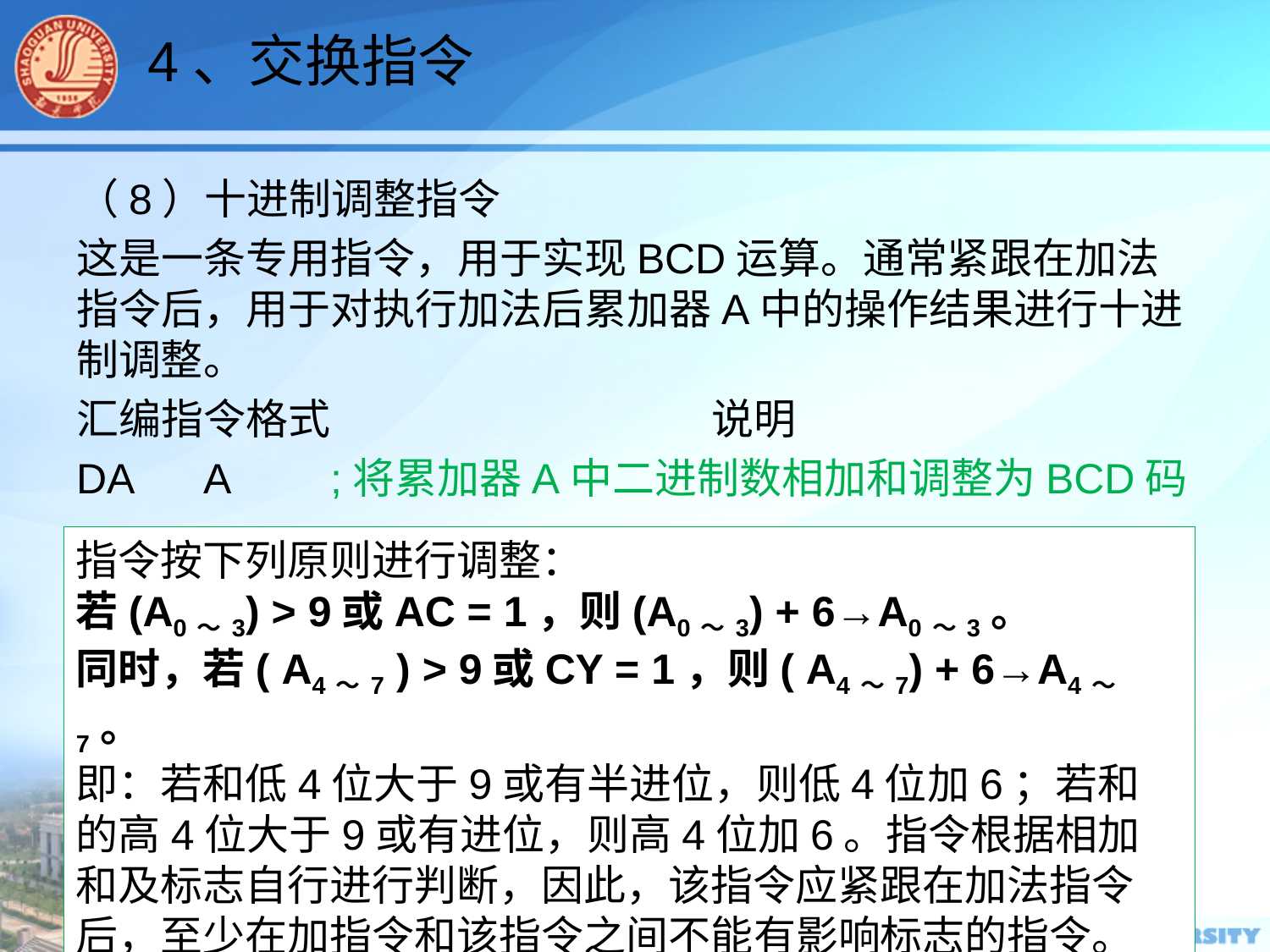

4、交换指令
（8）十进制调整指令
这是一条专用指令，用于实现BCD运算。通常紧跟在加法指令后，用于对执行加法后累加器A中的操作结果进行十进制调整。
汇编指令格式			说明
DA	A	;将累加器A中二进制数相加和调整为BCD码

指令按下列原则进行调整：
若(A0～3) > 9或AC = 1，则(A0～3) + 6→A0～3。
同时，若( A4～7 ) > 9或CY = 1，则( A4～7) + 6→A4～7。
即：若和低4位大于9或有半进位，则低4位加6；若和的高4位大于9或有进位，则高4位加6。指令根据相加和及标志自行进行判断，因此，该指令应紧跟在加法指令后，至少在加指令和该指令之间不能有影响标志的指令。